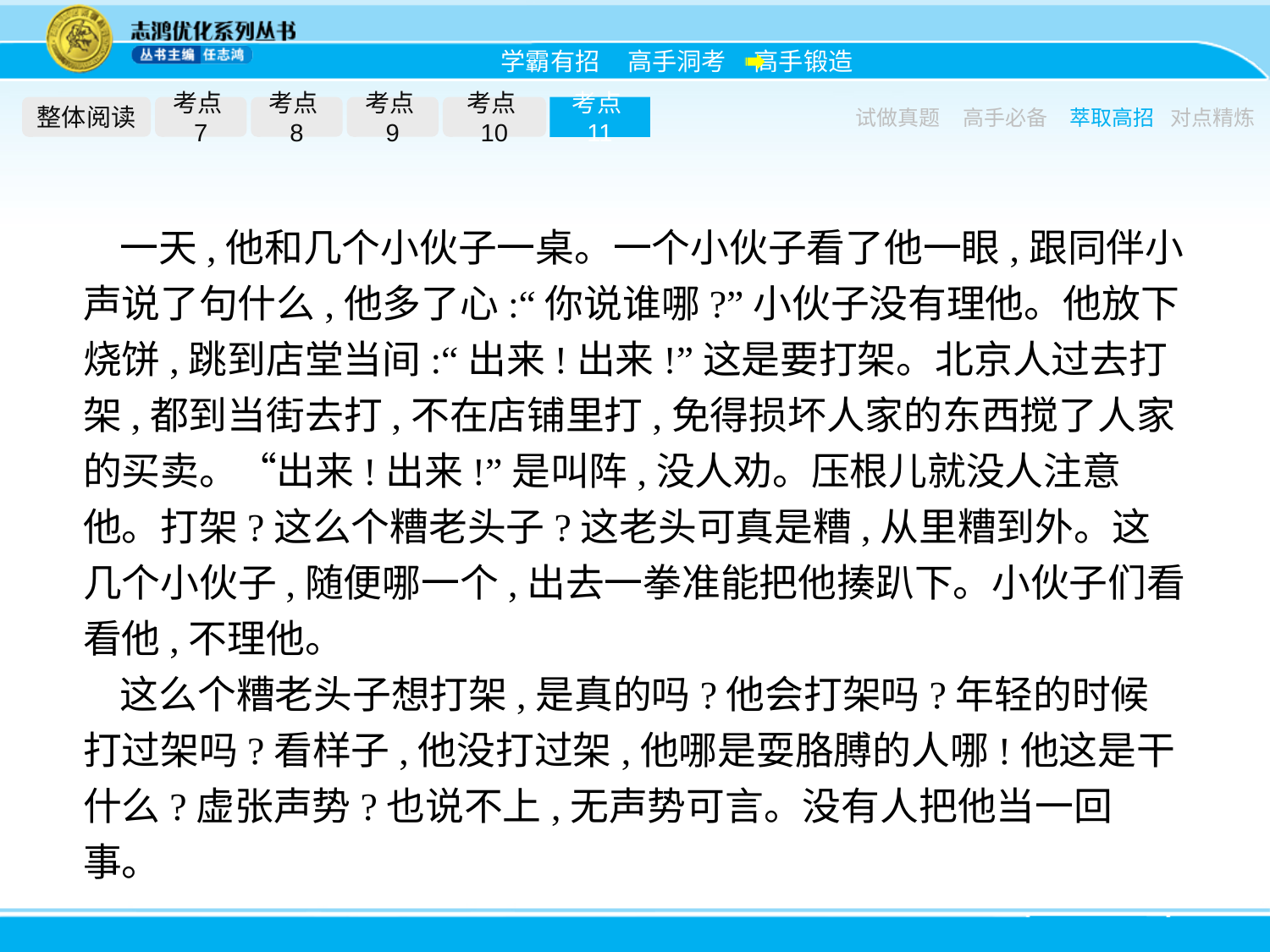

整体阅读
考点7
考点8
考点9
考点10
考点11
试做真题
高手必备
萃取高招
对点精炼
一天,他和几个小伙子一桌。一个小伙子看了他一眼,跟同伴小声说了句什么,他多了心:“你说谁哪?”小伙子没有理他。他放下烧饼,跳到店堂当间:“出来!出来!”这是要打架。北京人过去打架,都到当街去打,不在店铺里打,免得损坏人家的东西搅了人家的买卖。“出来!出来!”是叫阵,没人劝。压根儿就没人注意他。打架?这么个糟老头子?这老头可真是糟,从里糟到外。这几个小伙子,随便哪一个,出去一拳准能把他揍趴下。小伙子们看看他,不理他。
这么个糟老头子想打架,是真的吗?他会打架吗?年轻的时候打过架吗?看样子,他没打过架,他哪是耍胳膊的人哪!他这是干什么?虚张声势?也说不上,无声势可言。没有人把他当一回事。